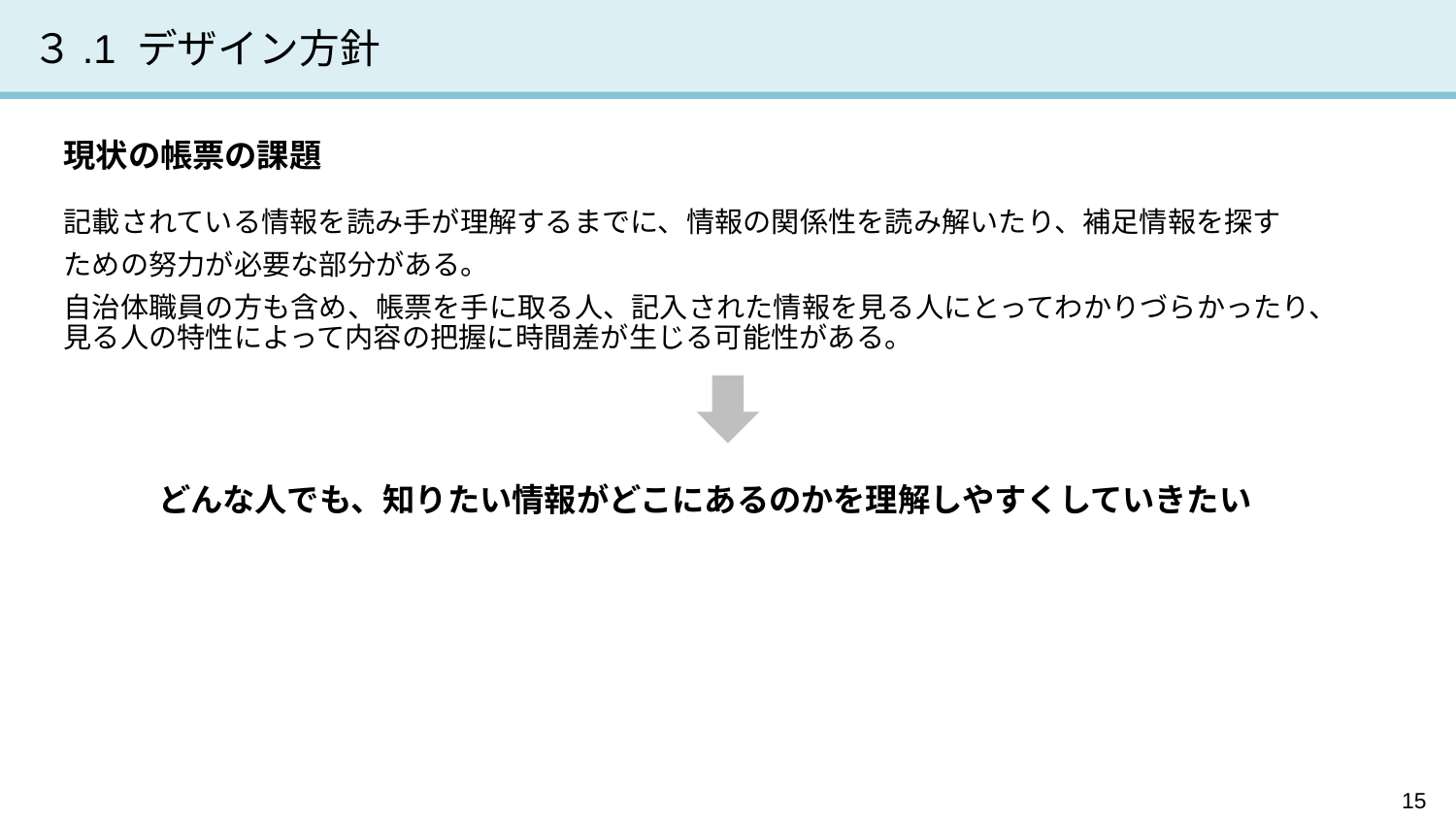

# ３.1 デザイン方針
現状の帳票の課題
記載されている情報を読み手が理解するまでに、情報の関係性を読み解いたり、補足情報を探す
ための努力が必要な部分がある。
自治体職員の方も含め、帳票を手に取る人、記入された情報を見る人にとってわかりづらかったり、
見る人の特性によって内容の把握に時間差が生じる可能性がある。

どんな人でも、知りたい情報がどこにあるのかを理解しやすくしていきたい